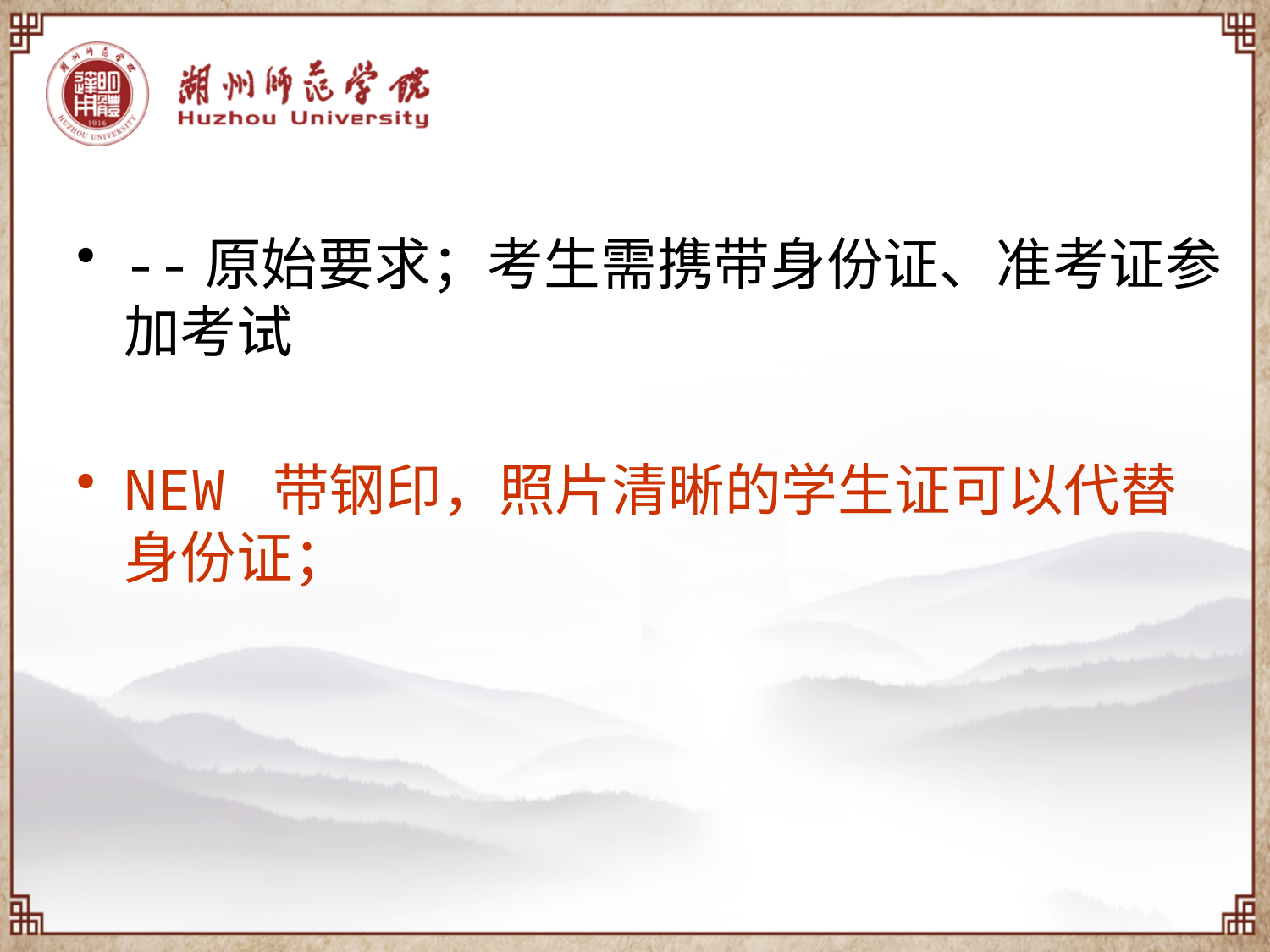

# 两证问题
--原始要求；考生需携带身份证、准考证参加考试

NEW 带钢印，照片清晰的学生证可以代替身份证；